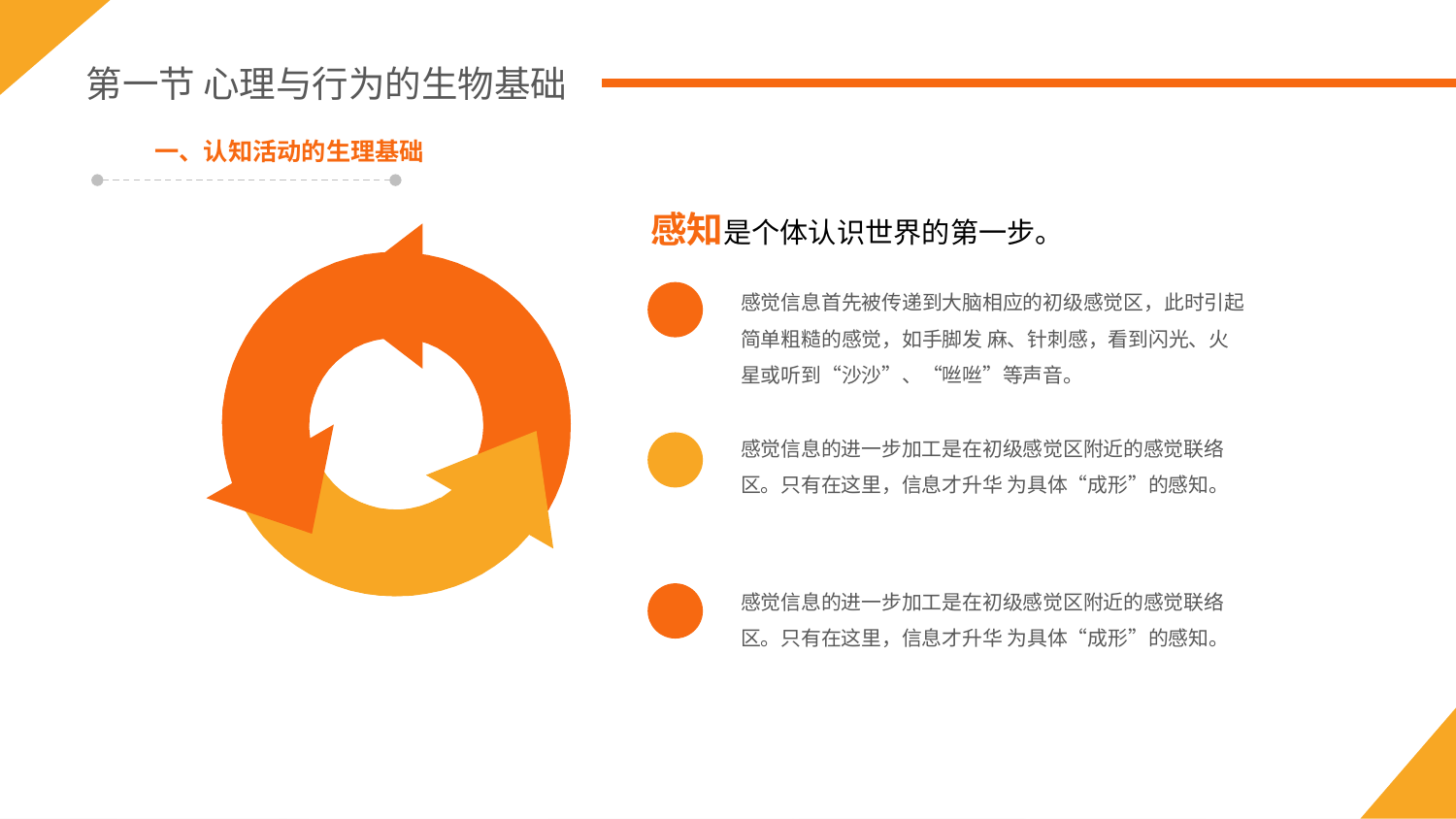

第一节 心理与行为的生物基础

一、认知活动的生理基础
感知是个体认识世界的第一步。

感觉信息首先被传递到大脑相应的初级感觉区，此时引起简单粗糙的感觉，如手脚发 麻、针刺感，看到闪光、火星或听到“沙沙”、“咝咝”等声音。

感觉信息的进一步加工是在初级感觉区附近的感觉联络区。只有在这里，信息才升华 为具体“成形”的感知。

感觉信息的进一步加工是在初级感觉区附近的感觉联络区。只有在这里，信息才升华 为具体“成形”的感知。